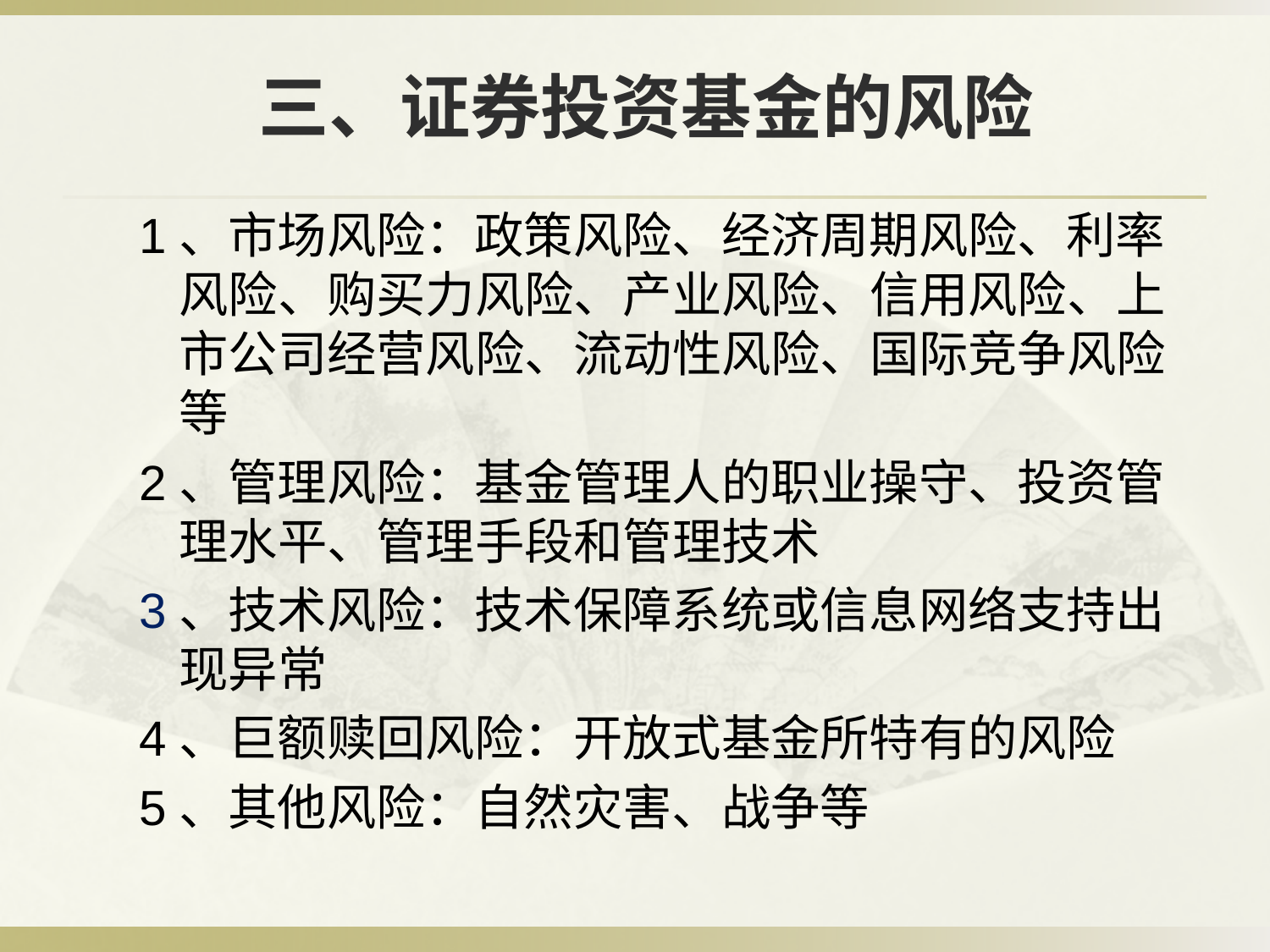

# 三、证券投资基金的风险
1、市场风险：政策风险、经济周期风险、利率风险、购买力风险、产业风险、信用风险、上市公司经营风险、流动性风险、国际竞争风险等
2、管理风险：基金管理人的职业操守、投资管理水平、管理手段和管理技术
3、技术风险：技术保障系统或信息网络支持出现异常
4、巨额赎回风险：开放式基金所特有的风险
5、其他风险：自然灾害、战争等